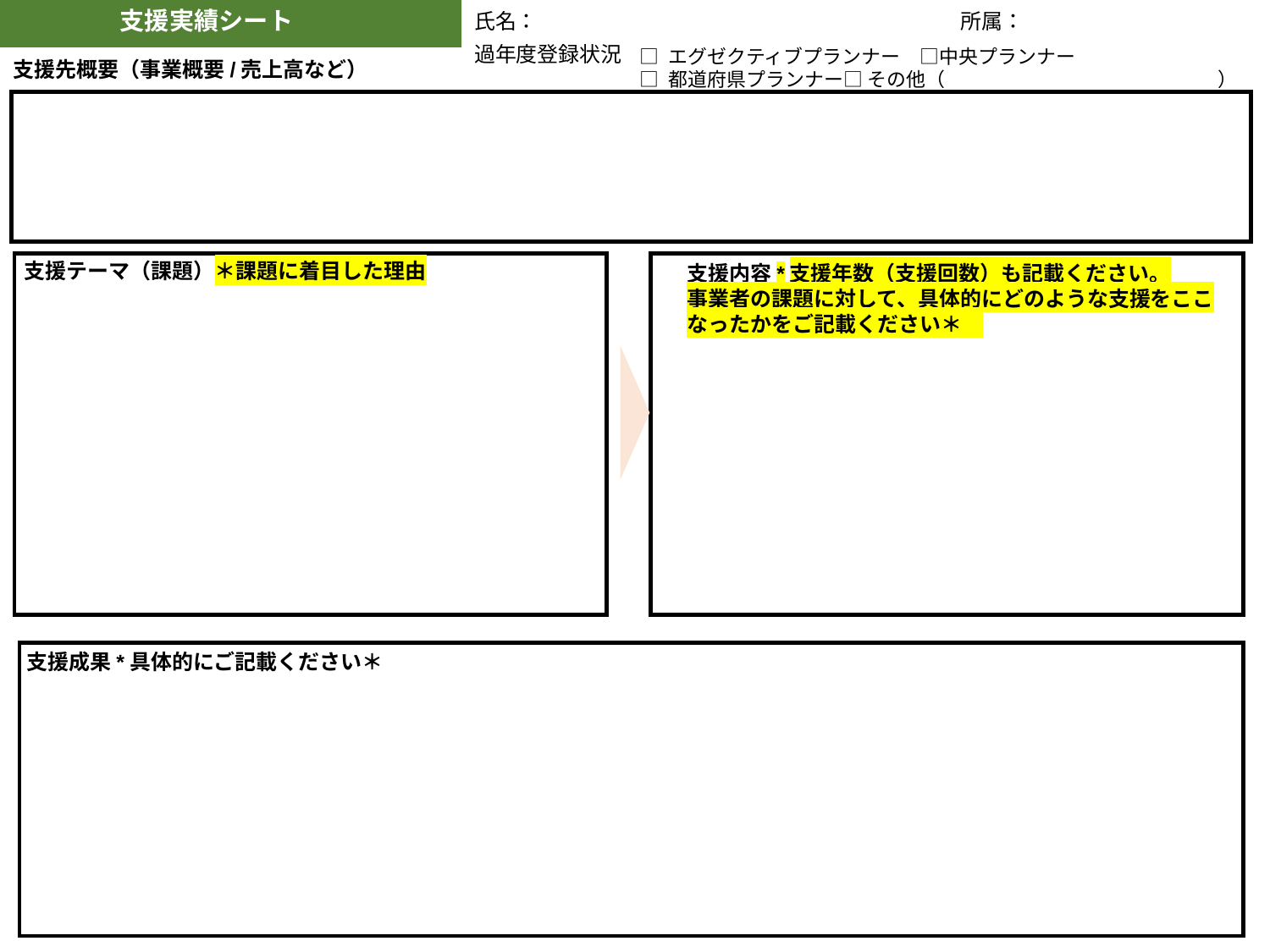

支援実績シート

氏名：　　　　　　　　　　　　　　　　　　　　所属：
過年度登録状況
□ エグゼクティブプランナー　□中央プランナー
□ 都道府県プランナー□ その他（　　　　　　　　　　　　　　）
支援先概要（事業概要/売上高など）

支援テーマ（課題）＊課題に着目した理由

支援内容*支援年数（支援回数）も記載ください。
事業者の課題に対して、具体的にどのような支援をここなったかをご記載ください＊

支援成果*具体的にご記載ください＊